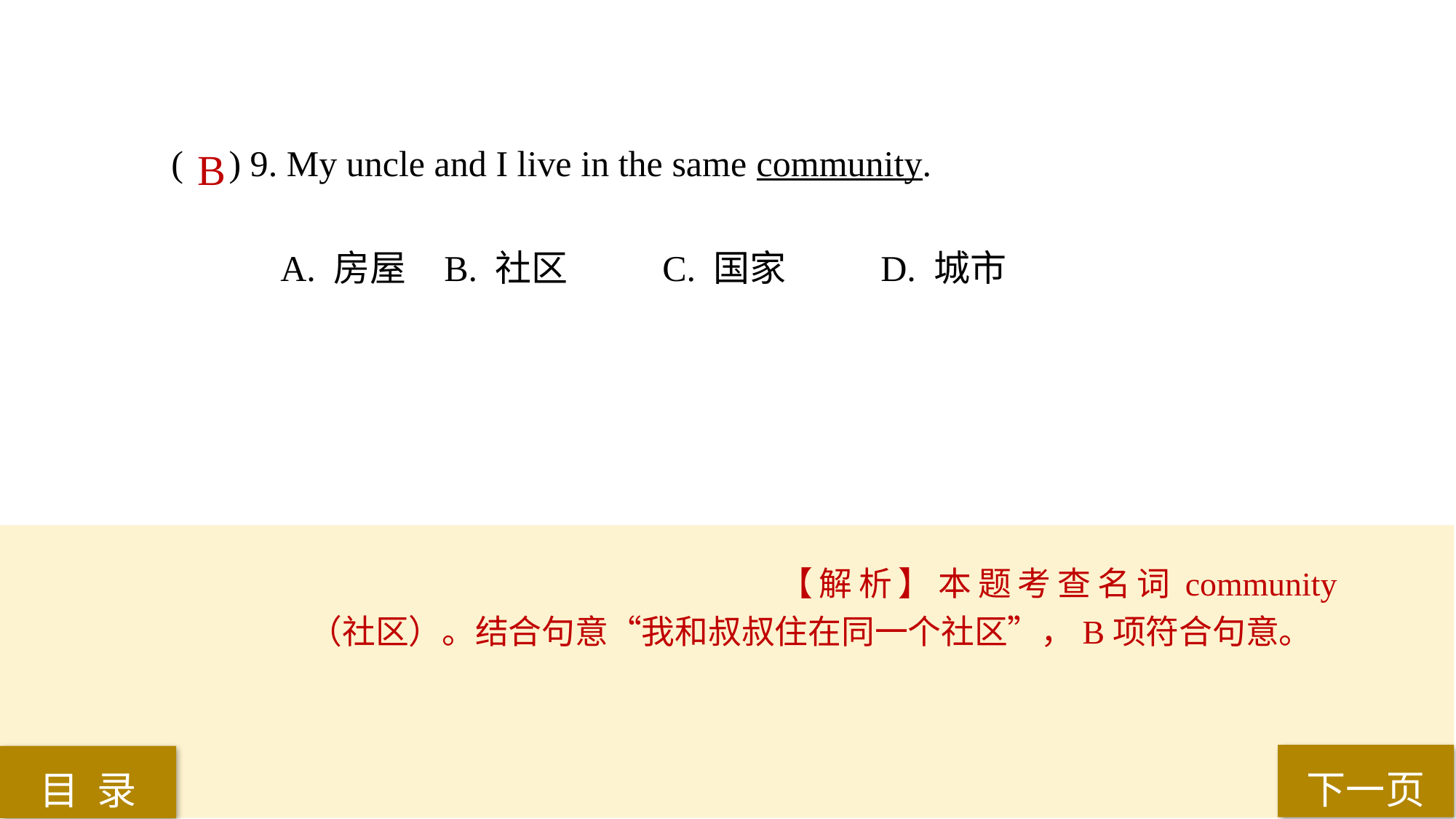

(     ) 9. My uncle and I live in the same community.

A. 房屋 	B. 社区 	C. 国家 	D. 城市
B
【解析】本题考查名词community（社区）。结合句意“我和叔叔住在同一个社区”，B项符合句意。